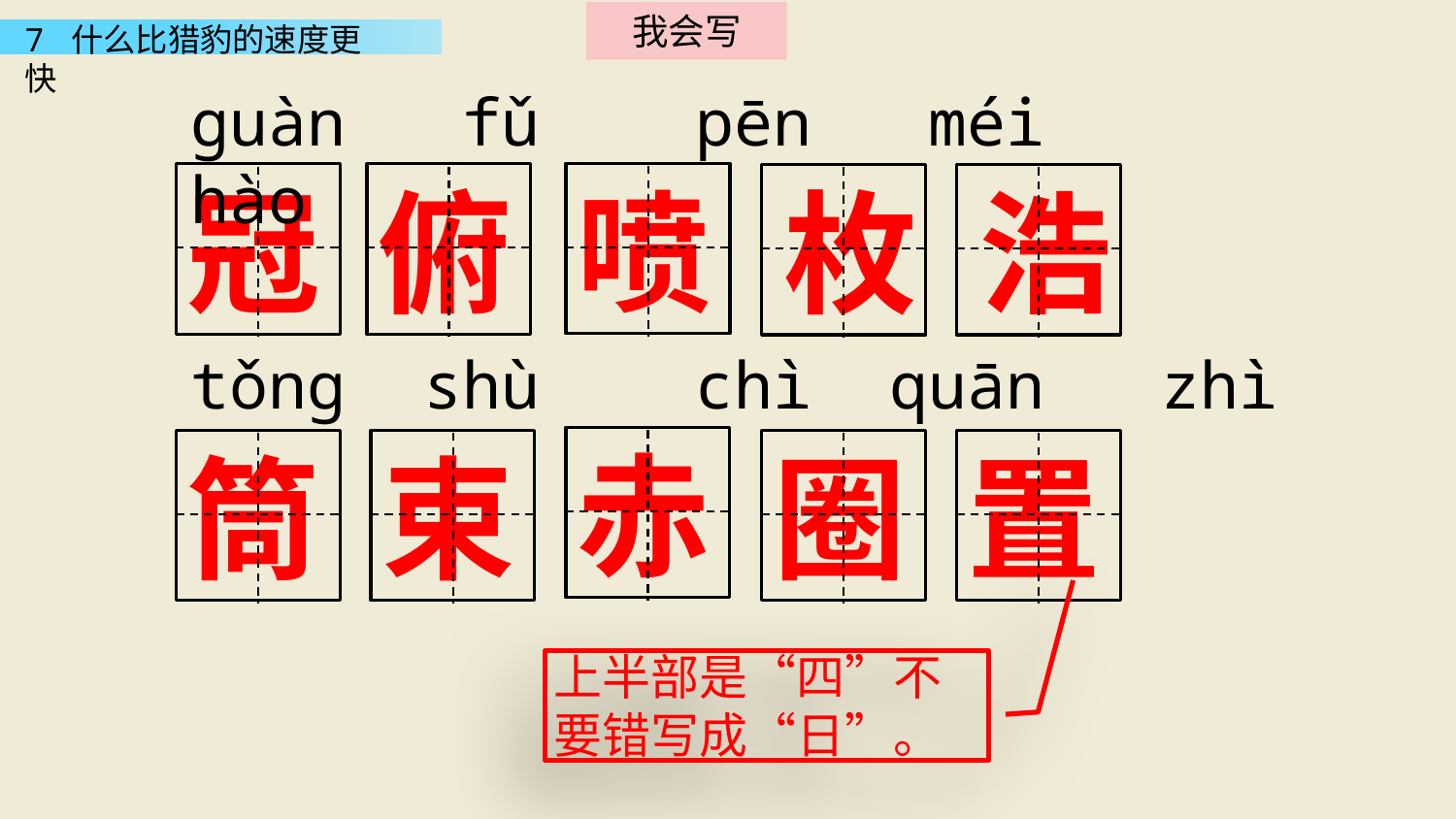

我会写
guàn   fǔ    pēn   méi    hào
喷

冠
俯
枚
浩
tǒng  shù    chì  quān   zhì

赤

筒
束
圈
置
上半部是“四”不要错写成“日”。